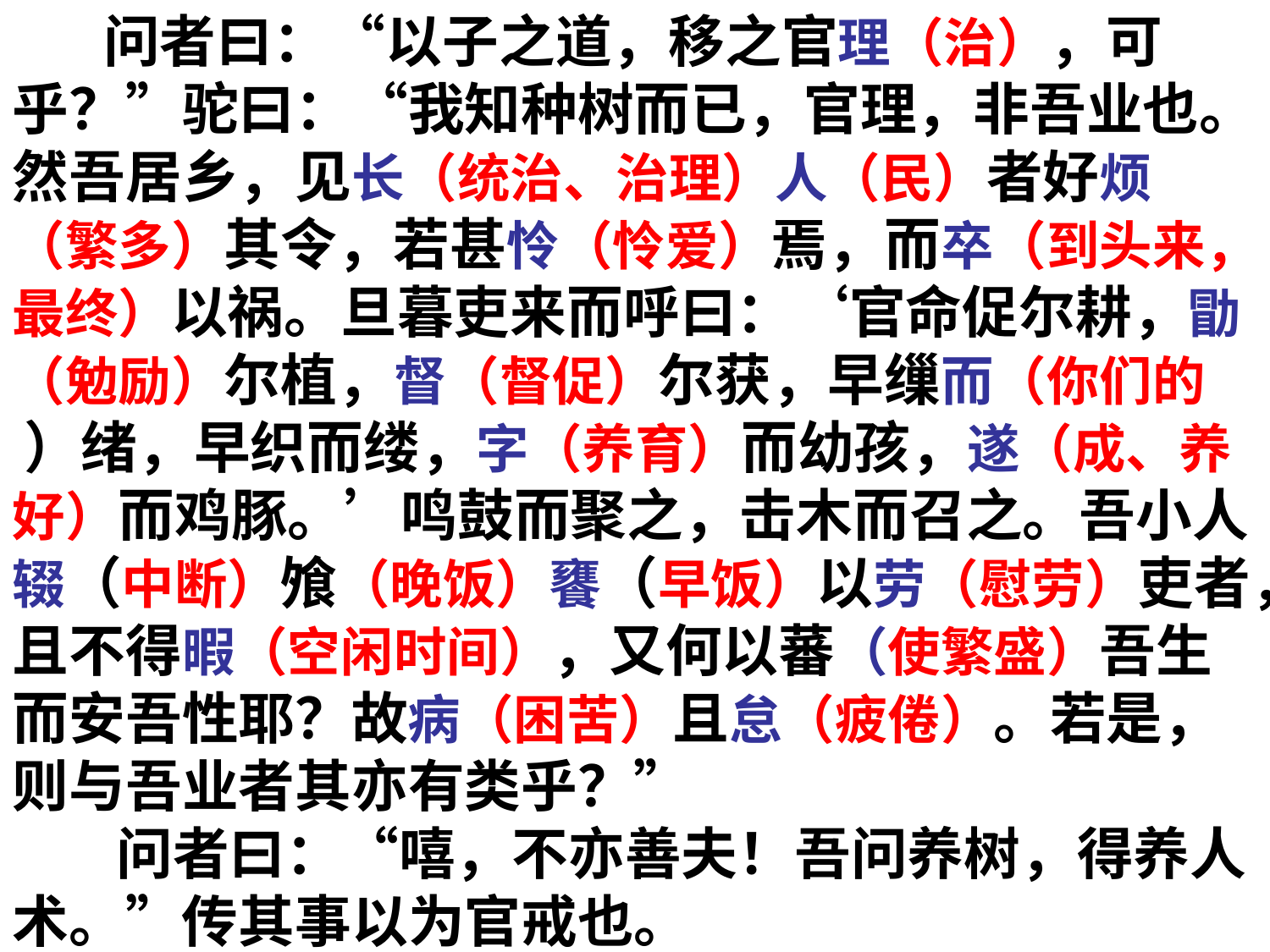

问者曰：“以子之道，移之官理（治），可乎？”驼曰：“我知种树而已，官理，非吾业也。然吾居乡，见长（统治、治理）人（民）者好烦（繁多）其令，若甚怜（怜爱）焉，而卒（到头来，最终）以祸。旦暮吏来而呼曰：‘官命促尔耕，勖（勉励）尔植，督（督促）尔获，早缫而（你们的 ）绪，早织而缕，字（养育）而幼孩，遂（成、养好）而鸡豚。’鸣鼓而聚之，击木而召之。吾小人辍（中断）飧（晚饭）饔（早饭）以劳（慰劳）吏者，且不得暇（空闲时间），又何以蕃（使繁盛）吾生而安吾性耶？故病（困苦）且怠（疲倦）。若是，则与吾业者其亦有类乎？”
       问者曰：“嘻，不亦善夫！吾问养树，得养人术。”传其事以为官戒也。